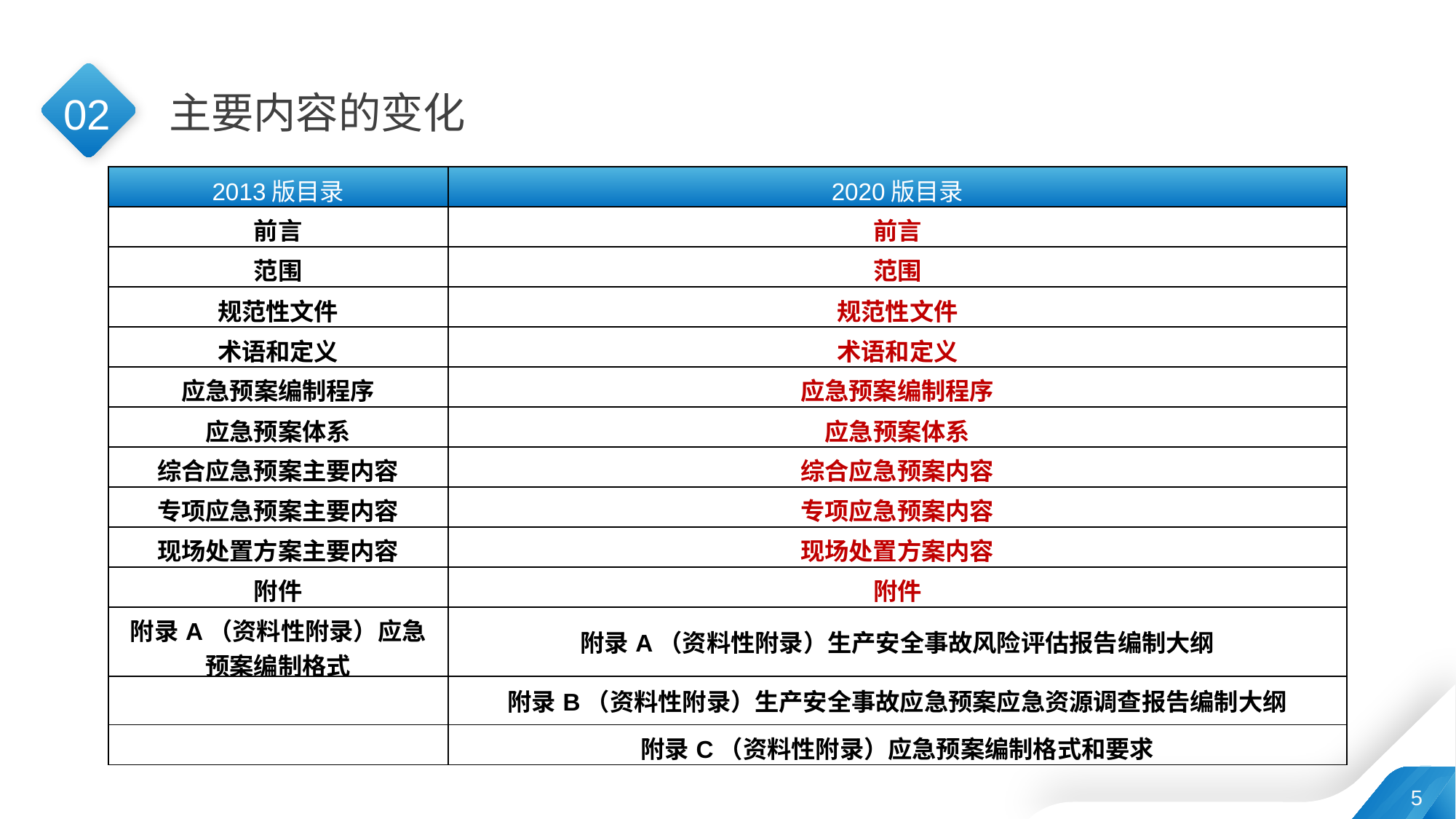

02
主要内容的变化
| 2013版目录 | 2020版目录 |
| --- | --- |
| 前言 | 前言 |
| 范围 | 范围 |
| 规范性文件 | 规范性文件 |
| 术语和定义 | 术语和定义 |
| 应急预案编制程序 | 应急预案编制程序 |
| 应急预案体系 | 应急预案体系 |
| 综合应急预案主要内容 | 综合应急预案内容 |
| 专项应急预案主要内容 | 专项应急预案内容 |
| 现场处置方案主要内容 | 现场处置方案内容 |
| 附件 | 附件 |
| 附录A（资料性附录）应急预案编制格式 | 附录A（资料性附录）生产安全事故风险评估报告编制大纲 |
|  | 附录B（资料性附录）生产安全事故应急预案应急资源调查报告编制大纲 |
|  | 附录C（资料性附录）应急预案编制格式和要求 |